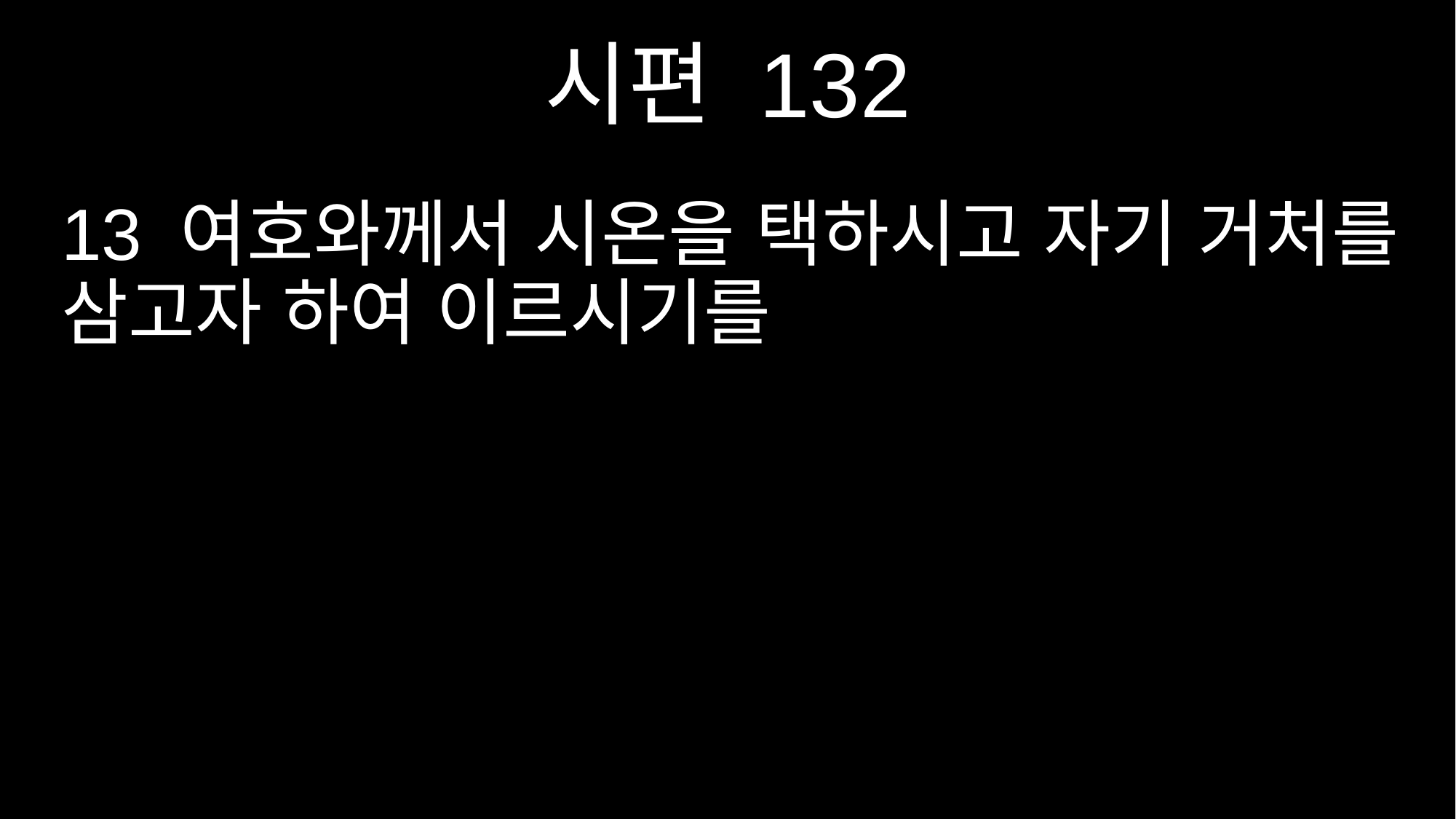

시편 132
13 여호와께서 시온을 택하시고 자기 거처를 삼고자 하여 이르시기를